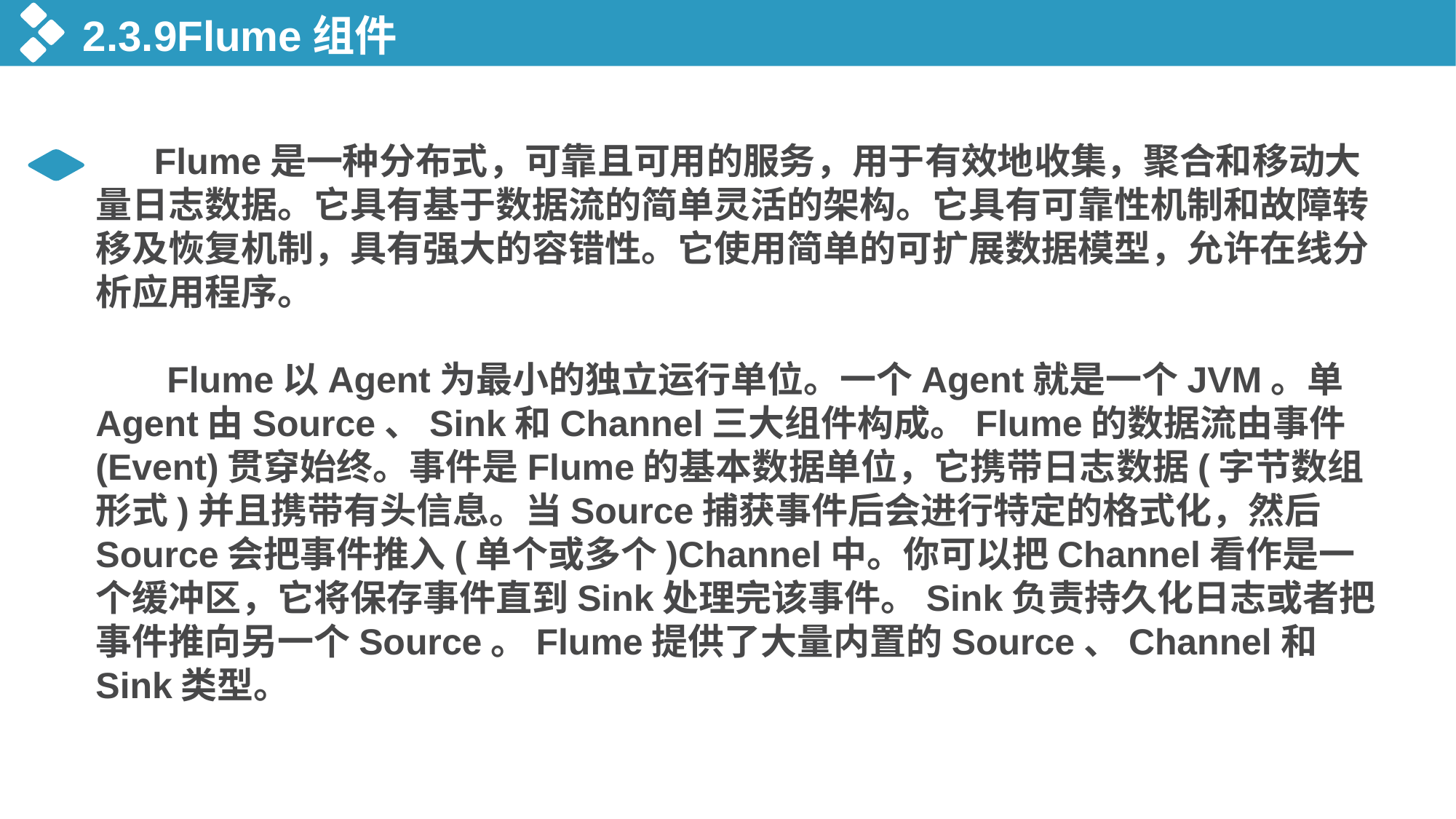

2.3.9Flume组件
       Flume是一种分布式，可靠且可用的服务，用于有效地收集，聚合和移动大量日志数据。它具有基于数据流的简单灵活的架构。它具有可靠性机制和故障转移及恢复机制，具有强大的容错性。它使用简单的可扩展数据模型，允许在线分析应用程序。

       Flume以Agent为最小的独立运行单位。一个Agent就是一个JVM。单Agent由Source、Sink和Channel三大组件构成。Flume的数据流由事件(Event)贯穿始终。事件是Flume的基本数据单位，它携带日志数据(字节数组形式)并且携带有头信息。当Source捕获事件后会进行特定的格式化，然后Source会把事件推入(单个或多个)Channel中。你可以把Channel看作是一个缓冲区，它将保存事件直到Sink处理完该事件。Sink负责持久化日志或者把事件推向另一个Source。Flume提供了大量内置的Source、Channel和Sink类型。